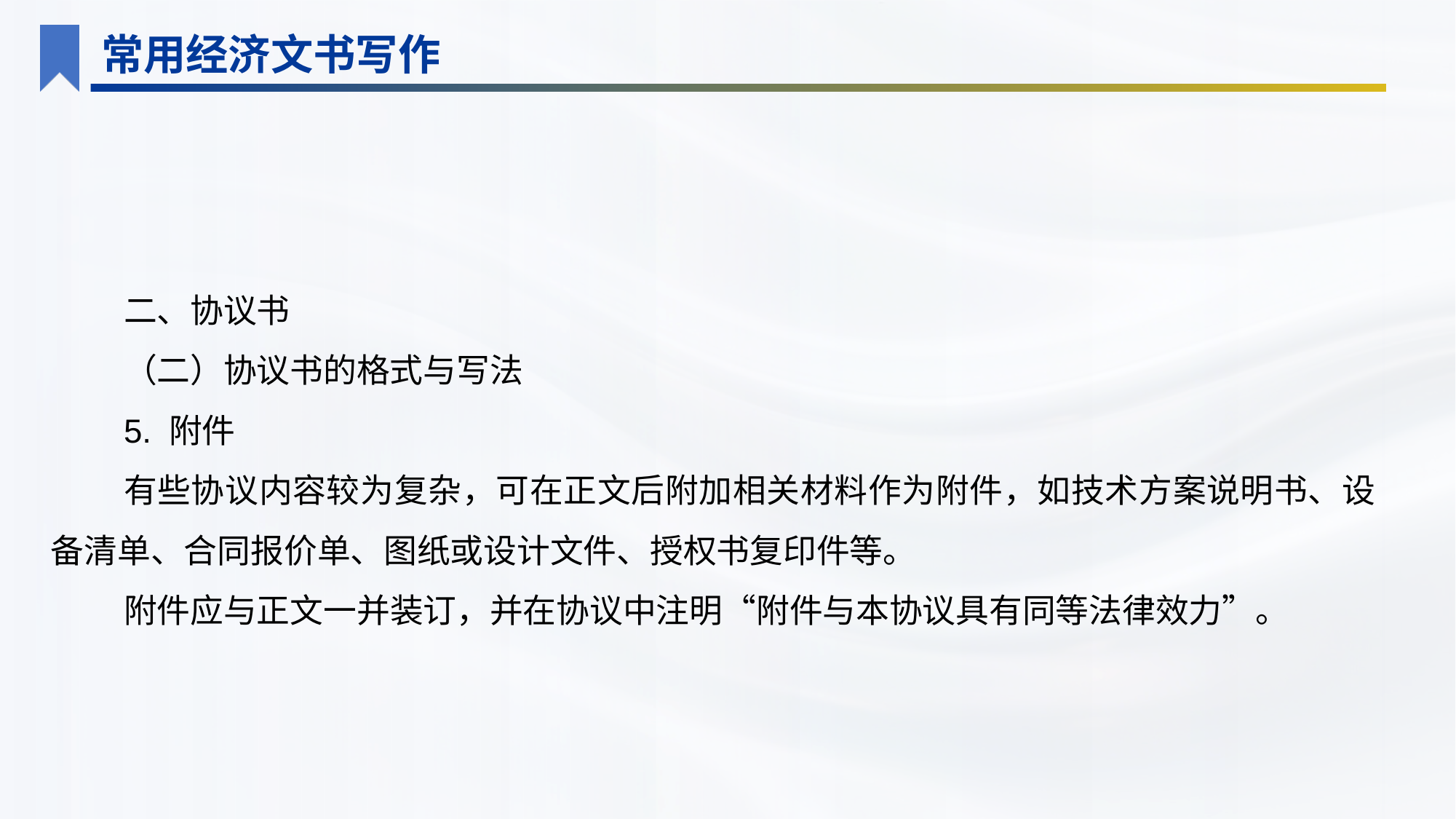

常用经济文书写作
二、协议书
（二）协议书的格式与写法
5. 附件
有些协议内容较为复杂，可在正文后附加相关材料作为附件，如技术方案说明书、设备清单、合同报价单、图纸或设计文件、授权书复印件等。
附件应与正文一并装订，并在协议中注明“附件与本协议具有同等法律效力”。